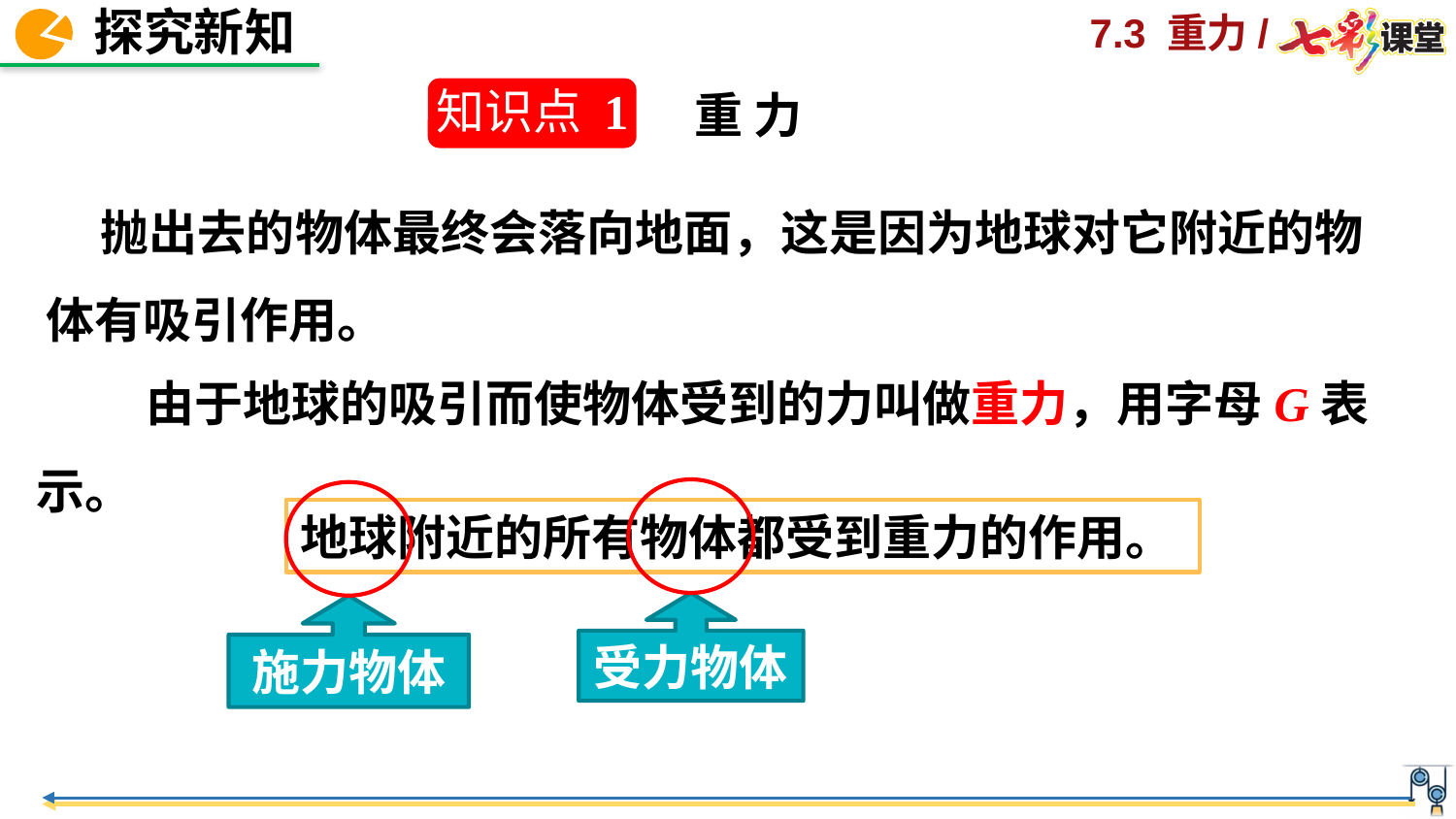

知识点 1
 重 力
    抛出去的物体最终会落向地面，这是因为地球对它附近的物体有吸引作用。
         由于地球的吸引而使物体受到的力叫做重力，用字母G表示。

地球附近的所有物体都受到重力的作用。
受力物体
施力物体